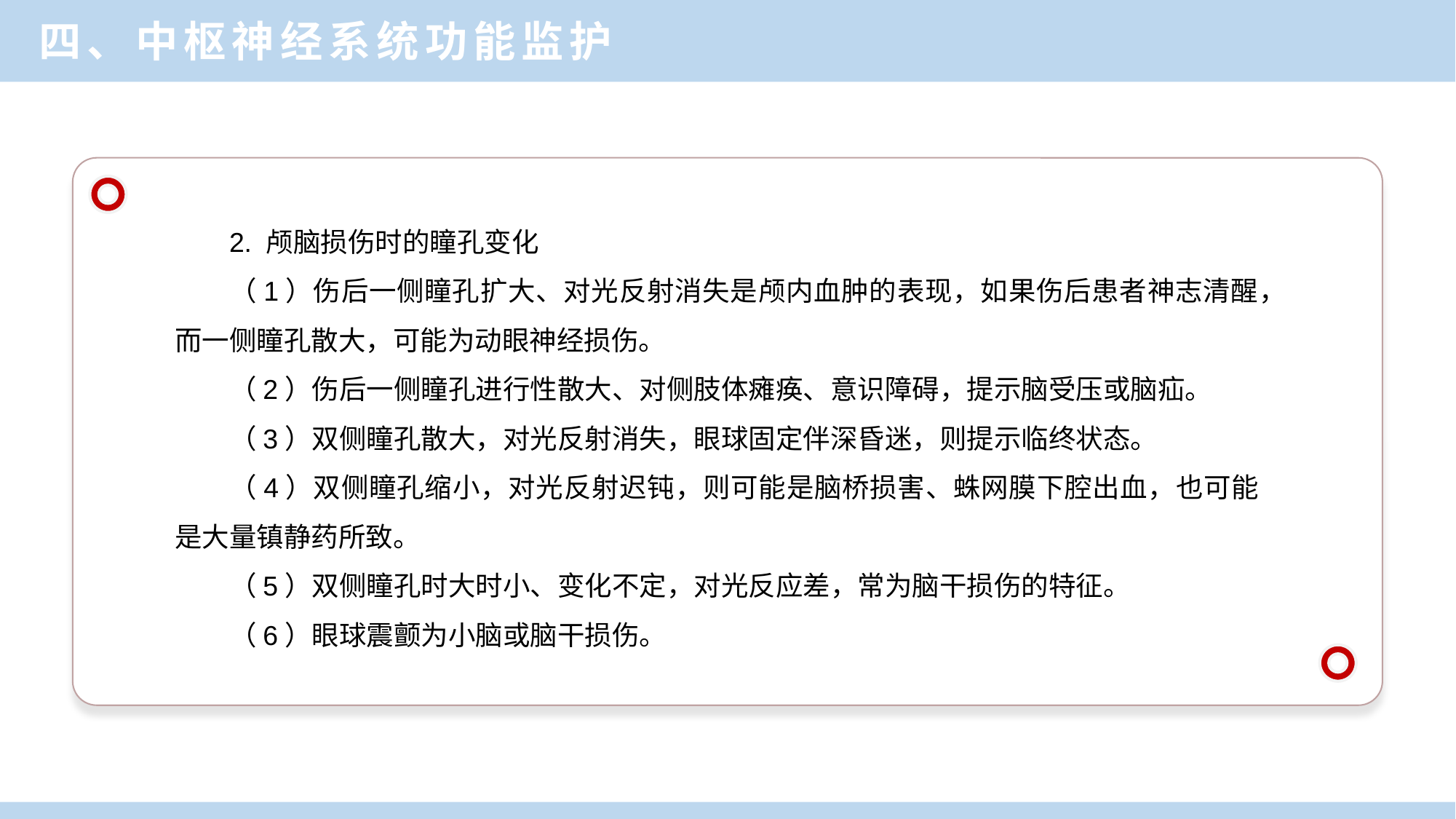

四、中枢神经系统功能监护

2. 颅脑损伤时的瞳孔变化
（1）伤后一侧瞳孔扩大、对光反射消失是颅内血肿的表现，如果伤后患者神志清醒，而一侧瞳孔散大，可能为动眼神经损伤。
（2）伤后一侧瞳孔进行性散大、对侧肢体瘫痪、意识障碍，提示脑受压或脑疝。
（3）双侧瞳孔散大，对光反射消失，眼球固定伴深昏迷，则提示临终状态。
（4）双侧瞳孔缩小，对光反射迟钝，则可能是脑桥损害、蛛网膜下腔出血，也可能是大量镇静药所致。
（5）双侧瞳孔时大时小、变化不定，对光反应差，常为脑干损伤的特征。
（6）眼球震颤为小脑或脑干损伤。